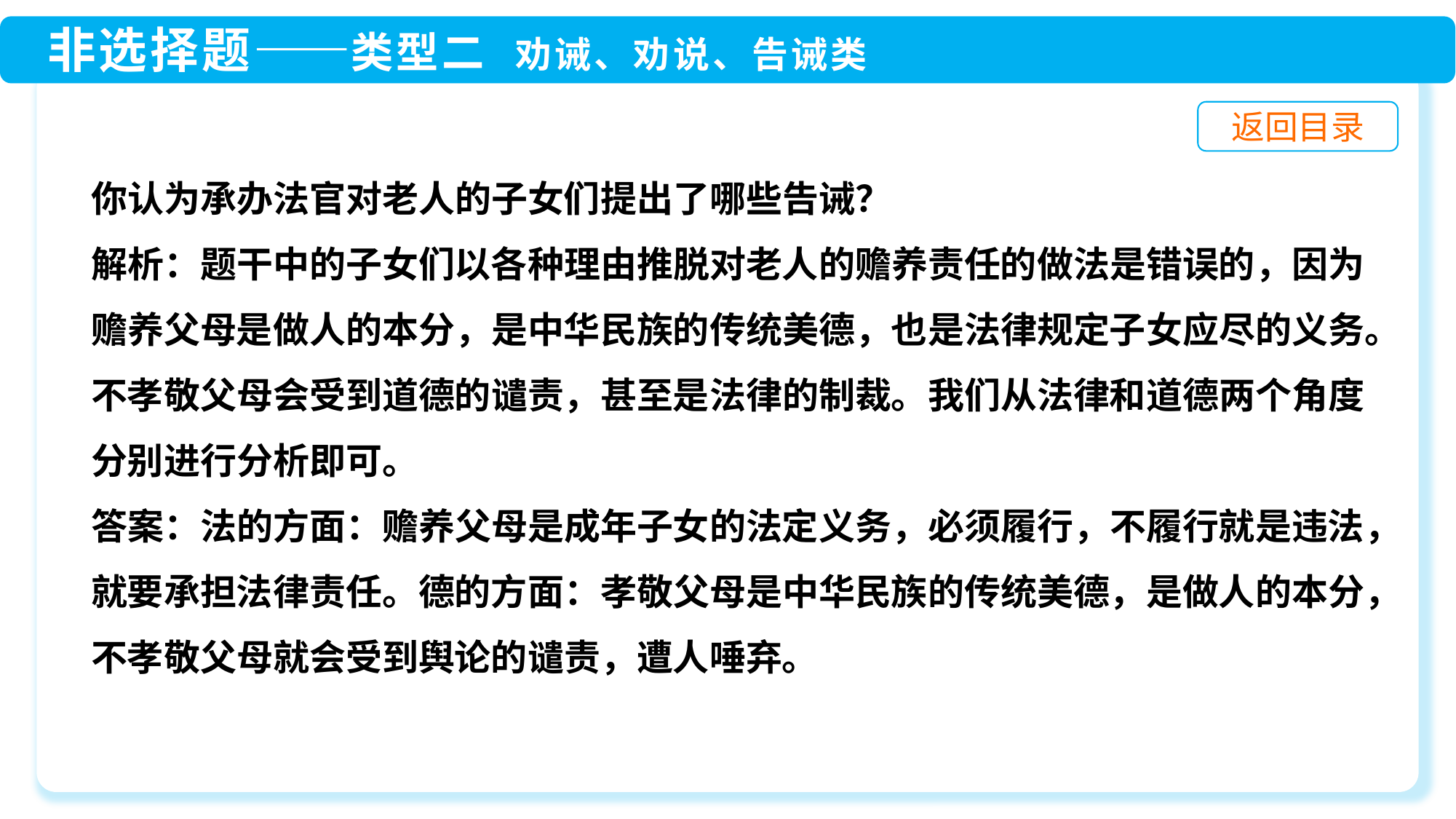

你认为承办法官对老人的子女们提出了哪些告诫？
解析：题干中的子女们以各种理由推脱对老人的赡养责任的做法是错误的，因为赡养父母是做人的本分，是中华民族的传统美德，也是法律规定子女应尽的义务。不孝敬父母会受到道德的谴责，甚至是法律的制裁。我们从法律和道德两个角度分别进行分析即可。
答案：法的方面：赡养父母是成年子女的法定义务，必须履行，不履行就是违法，就要承担法律责任。德的方面：孝敬父母是中华民族的传统美德，是做人的本分，不孝敬父母就会受到舆论的谴责，遭人唾弃。